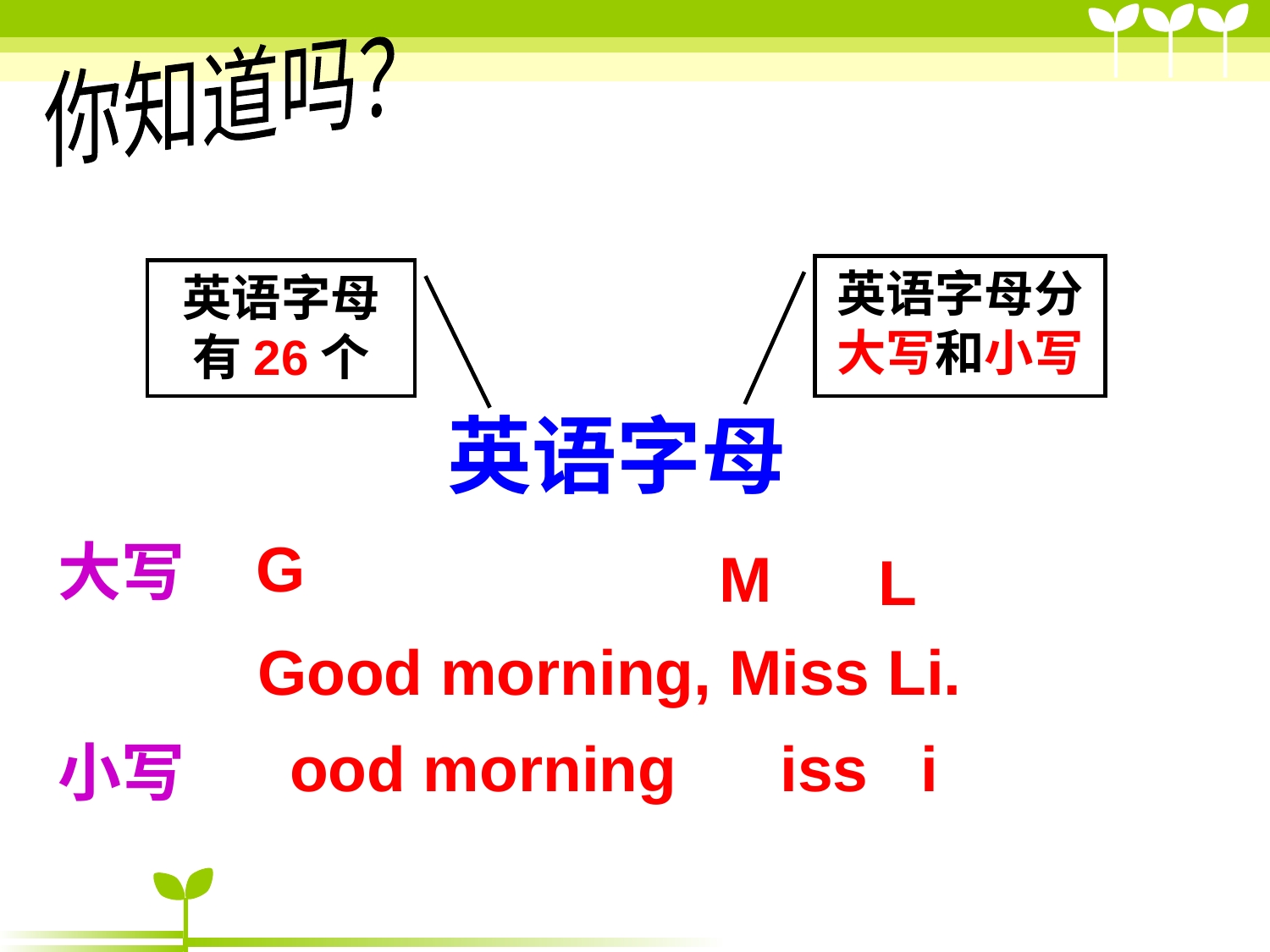

你知道吗？
英语字母分大写和小写
英语字母有26个
英语字母
G
大写
M
L
Good morning, Miss Li.
ood morning
iss   i
小写